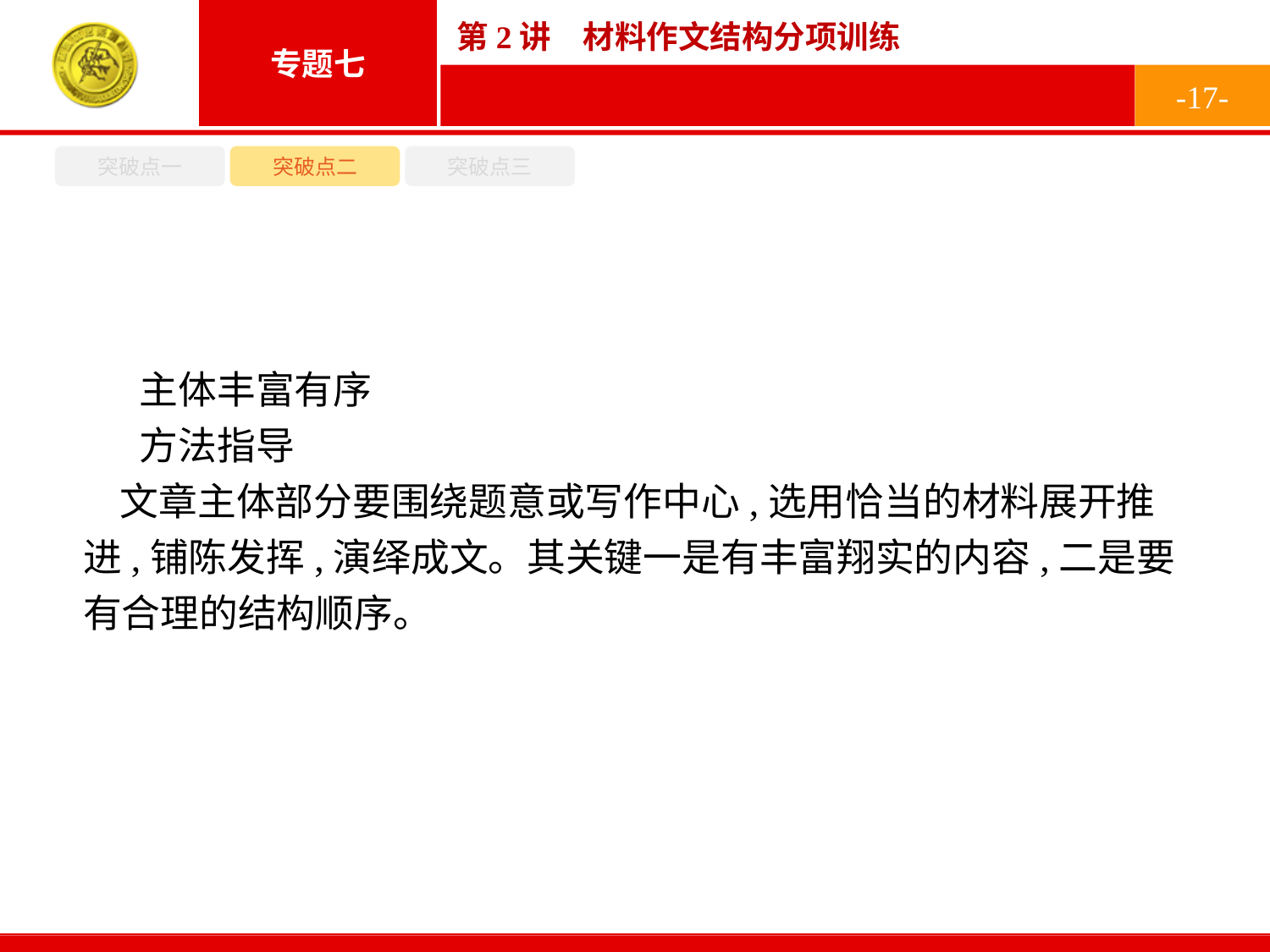

-17-
突破点一
突破点二
突破点三
主体丰富有序
方法指导
文章主体部分要围绕题意或写作中心,选用恰当的材料展开推进,铺陈发挥,演绎成文。其关键一是有丰富翔实的内容,二是要有合理的结构顺序。